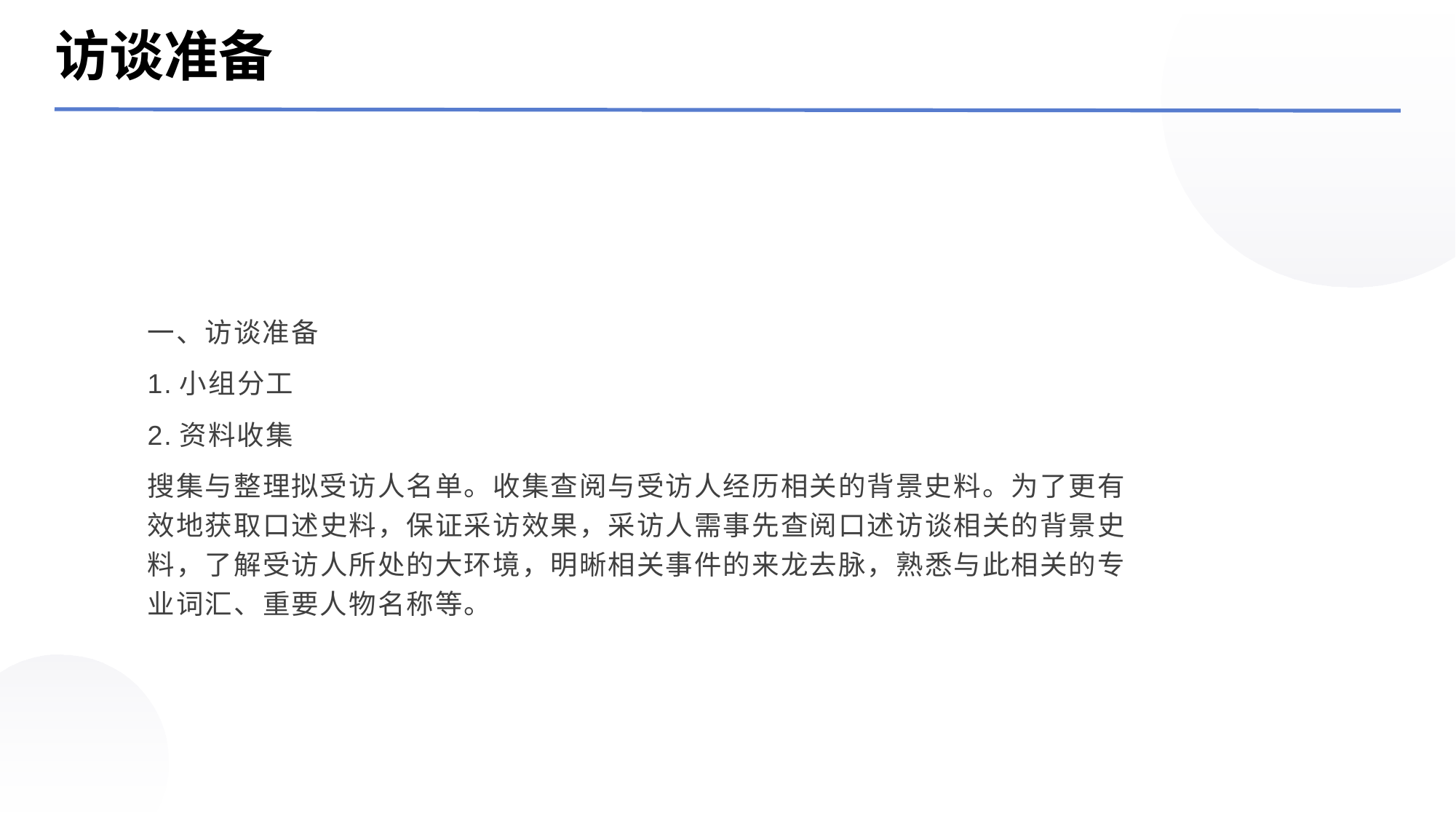

访谈准备
一、访谈准备
1.小组分工
2.资料收集
搜集与整理拟受访人名单。收集查阅与受访人经历相关的背景史料。为了更有效地获取口述史料，保证采访效果，采访人需事先查阅口述访谈相关的背景史料，了解受访人所处的大环境，明晰相关事件的来龙去脉，熟悉与此相关的专业词汇、重要人物名称等。